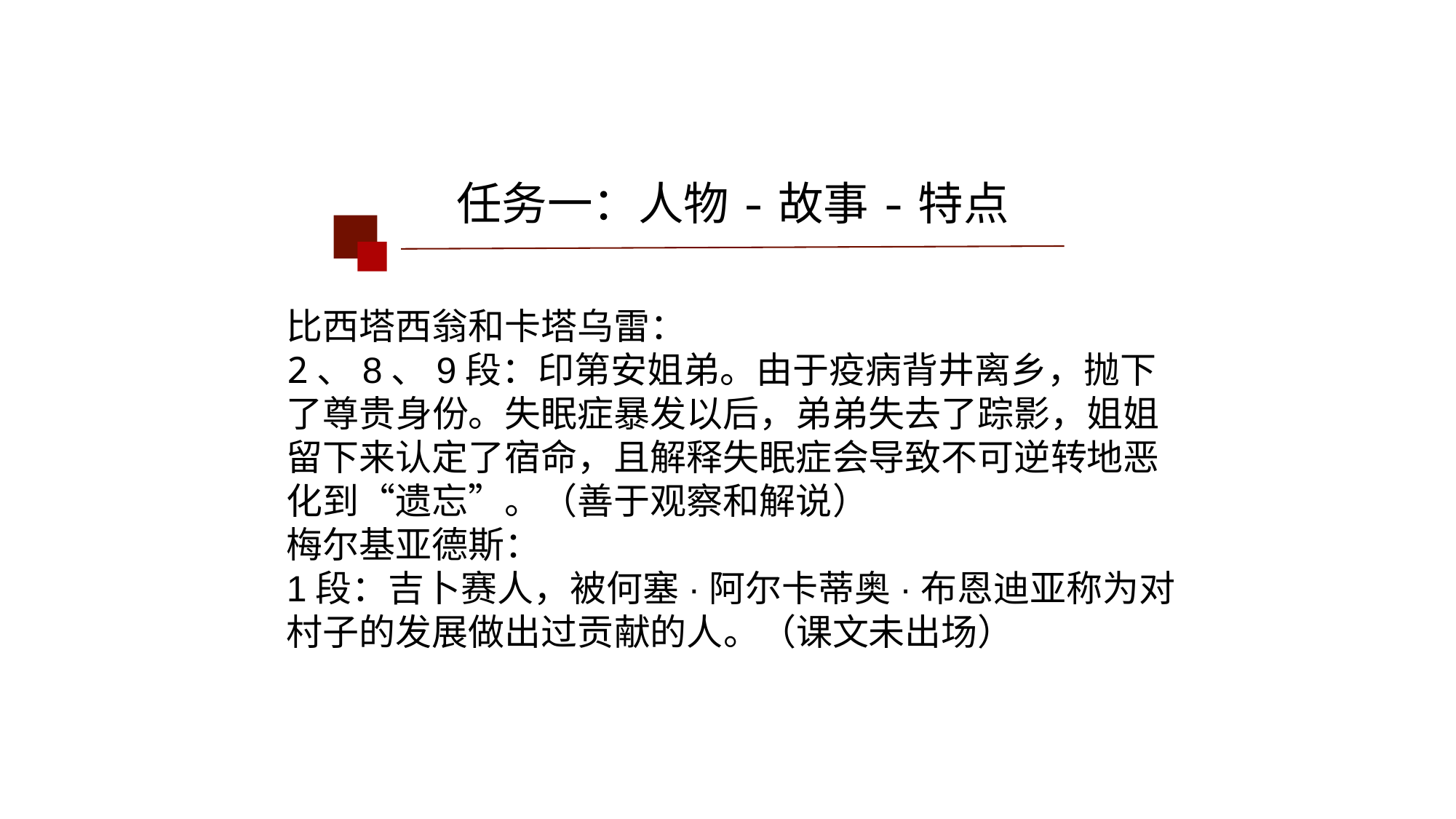

任务一：人物-故事-特点

比西塔西翁和卡塔乌雷：
2、8、9段：印第安姐弟。由于疫病背井离乡，抛下了尊贵身份。失眠症暴发以后，弟弟失去了踪影，姐姐留下来认定了宿命，且解释失眠症会导致不可逆转地恶化到“遗忘”。（善于观察和解说）
梅尔基亚德斯：
1段：吉卜赛人，被何塞·阿尔卡蒂奥·布恩迪亚称为对村子的发展做出过贡献的人。（课文未出场）